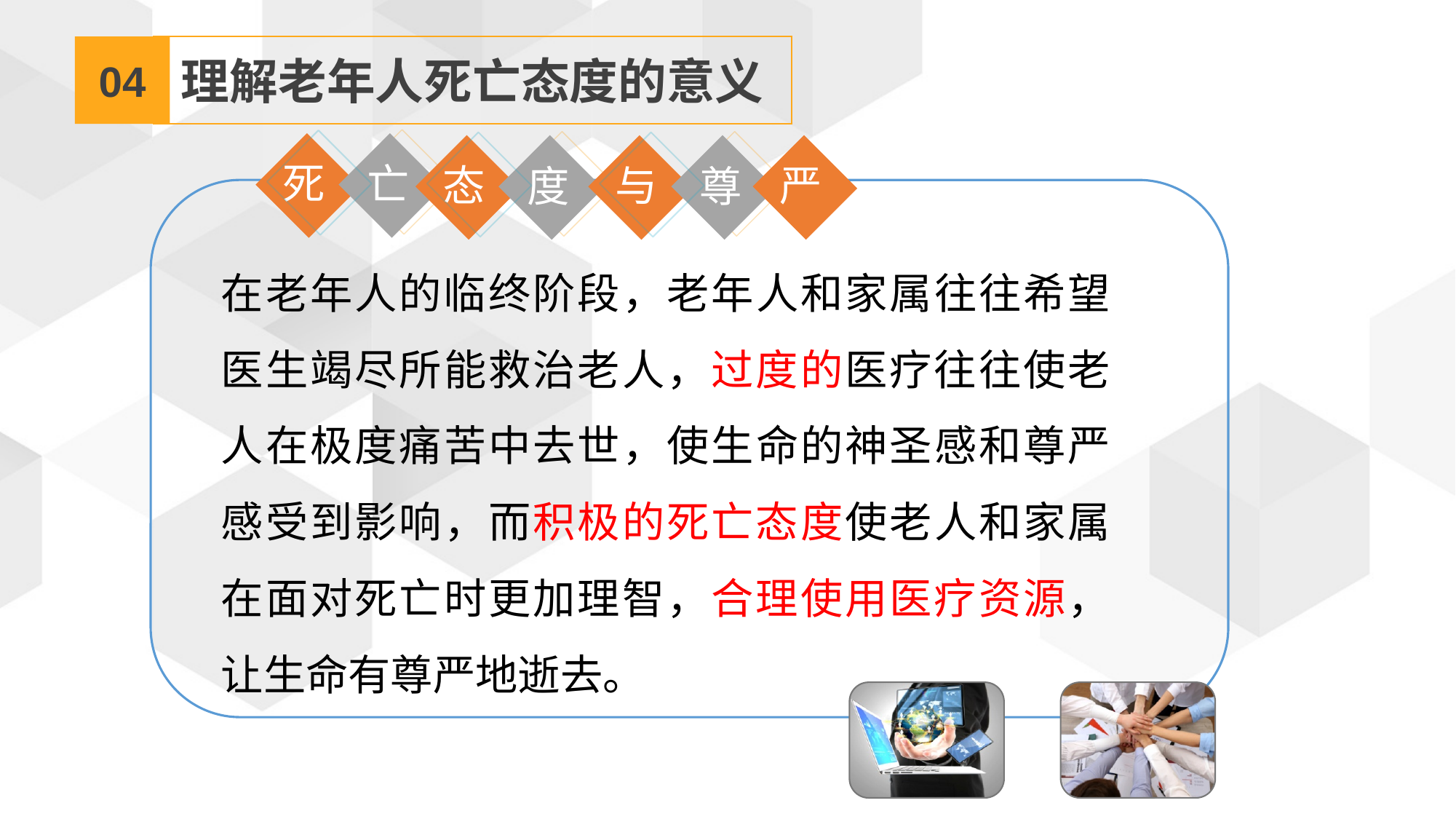

04
理解老年人死亡态度的意义

死

亡

态

与

严

度

尊

在老年人的临终阶段，老年人和家属往往希望医生竭尽所能救治老人，过度的医疗往往使老人在极度痛苦中去世，使生命的神圣感和尊严感受到影响，而积极的死亡态度使老人和家属在面对死亡时更加理智，合理使用医疗资源，让生命有尊严地逝去。